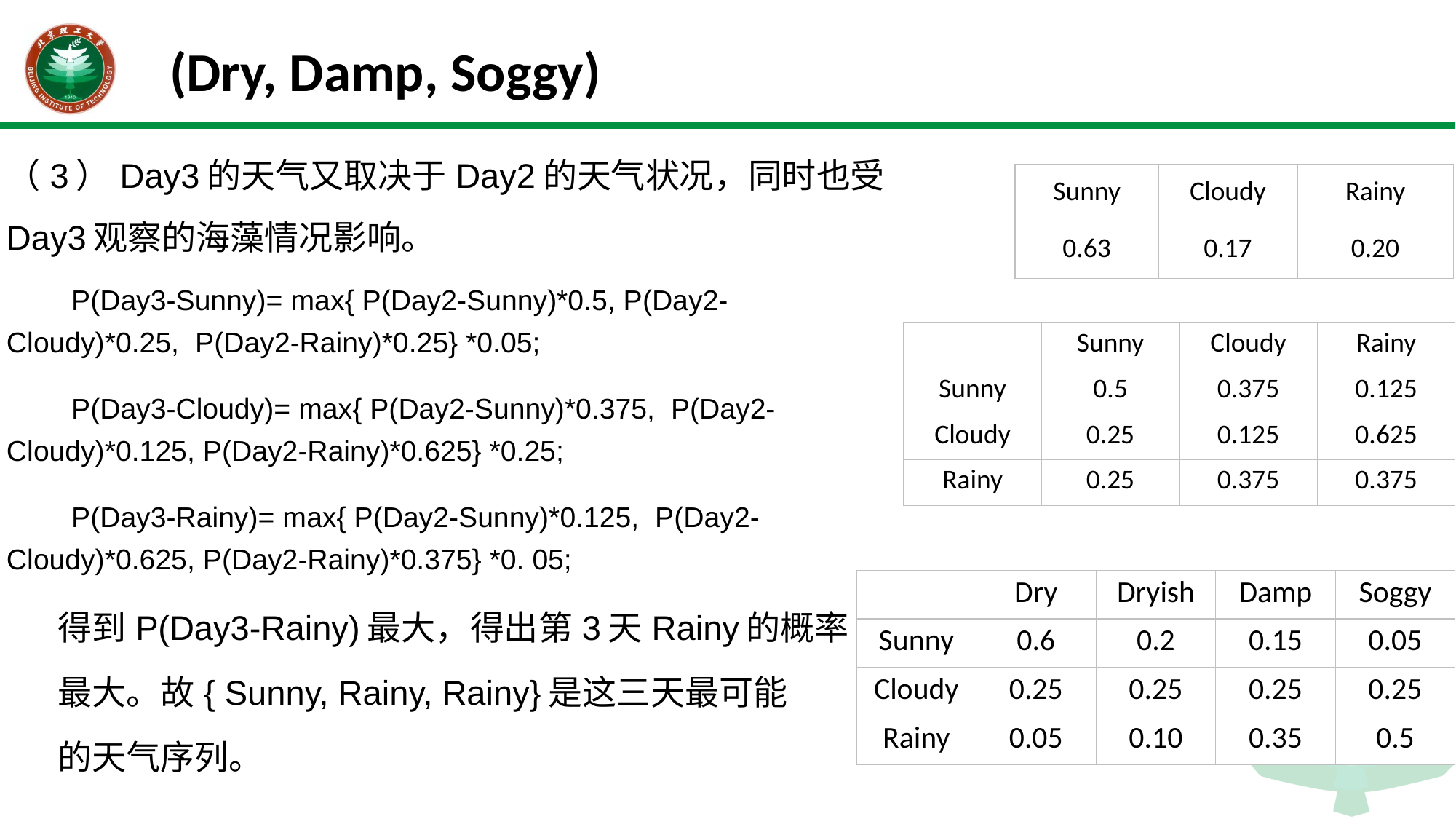

# (Dry, Damp, Soggy)
（3）Day3的天气又取决于Day2的天气状况，同时也受Day3观察的海藻情况影响。
　　P(Day3-Sunny)= max{ P(Day2-Sunny)*0.5, P(Day2-				Cloudy)*0.25,  P(Day2-Rainy)*0.25} *0.05;
　　P(Day3-Cloudy)= max{ P(Day2-Sunny)*0.375,  P(Day2-			Cloudy)*0.125, P(Day2-Rainy)*0.625} *0.25;
　　P(Day3-Rainy)= max{ P(Day2-Sunny)*0.125,  P(Day2-			Cloudy)*0.625, P(Day2-Rainy)*0.375} *0. 05;
得到P(Day3-Rainy)最大，得出第3天Rainy的概率
最大。故{ Sunny, Rainy, Rainy}是这三天最可能
的天气序列。
| Sunny | Cloudy | Rainy |
| --- | --- | --- |
| 0.63 | 0.17 | 0.20 |
|  | Sunny | Cloudy | Rainy |
| --- | --- | --- | --- |
| Sunny | 0.5 | 0.375 | 0.125 |
| Cloudy | 0.25 | 0.125 | 0.625 |
| Rainy | 0.25 | 0.375 | 0.375 |
|  | Dry | Dryish | Damp | Soggy |
| --- | --- | --- | --- | --- |
| Sunny | 0.6 | 0.2 | 0.15 | 0.05 |
| Cloudy | 0.25 | 0.25 | 0.25 | 0.25 |
| Rainy | 0.05 | 0.10 | 0.35 | 0.5 |